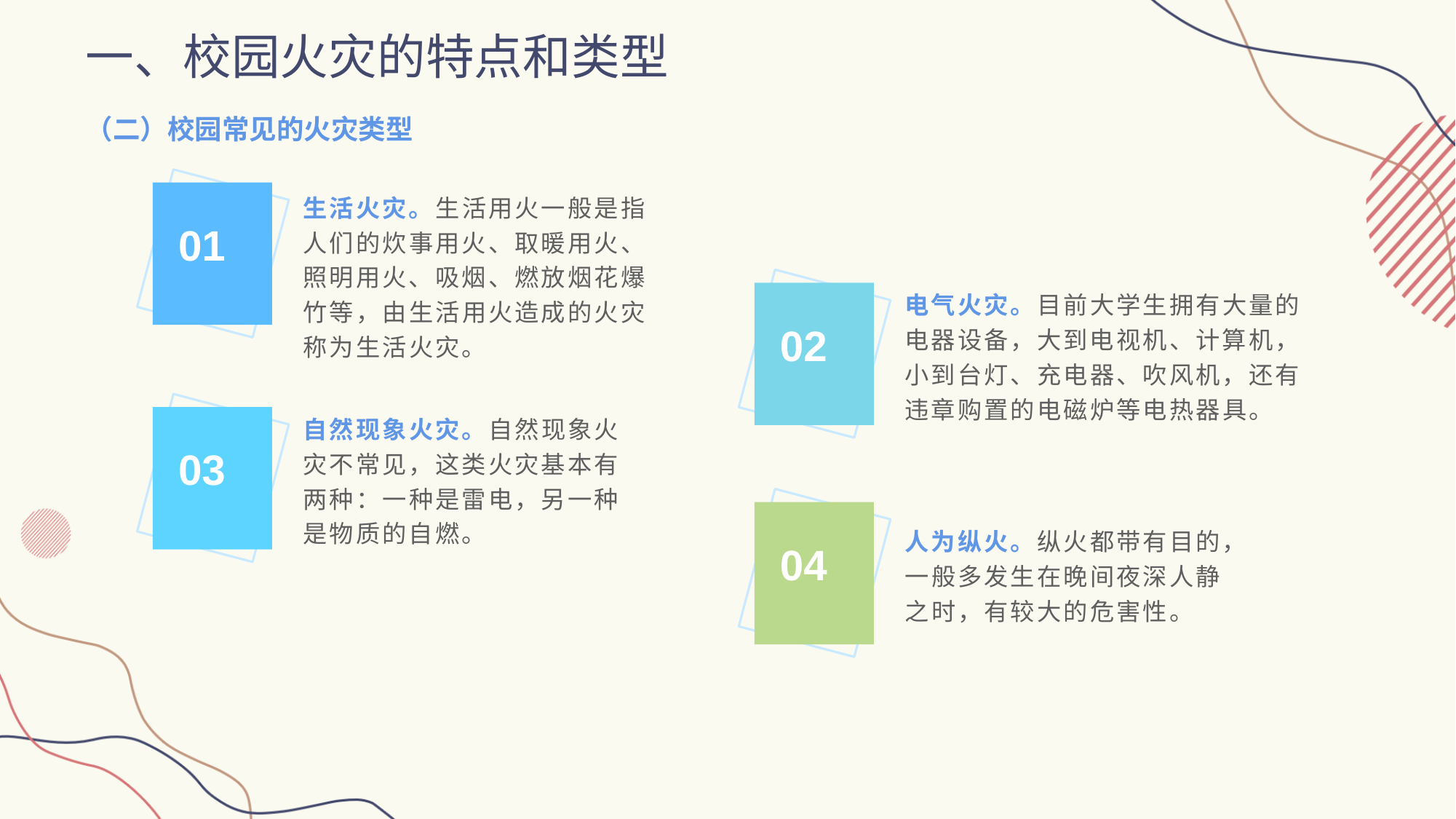

一、校园火灾的特点和类型
（二）校园常见的火灾类型
生活火灾。生活用火一般是指人们的炊事用火、取暖用火、照明用火、吸烟、燃放烟花爆竹等，由生活用火造成的火灾称为生活火灾。

01
电气火灾。目前大学生拥有大量的电器设备，大到电视机、计算机，小到台灯、充电器、吹风机，还有违章购置的电磁炉等电热器具。

02
自然现象火灾。自然现象火灾不常见，这类火灾基本有两种：一种是雷电，另一种是物质的自燃。

03
人为纵火。纵火都带有目的，一般多发生在晚间夜深人静之时，有较大的危害性。

04